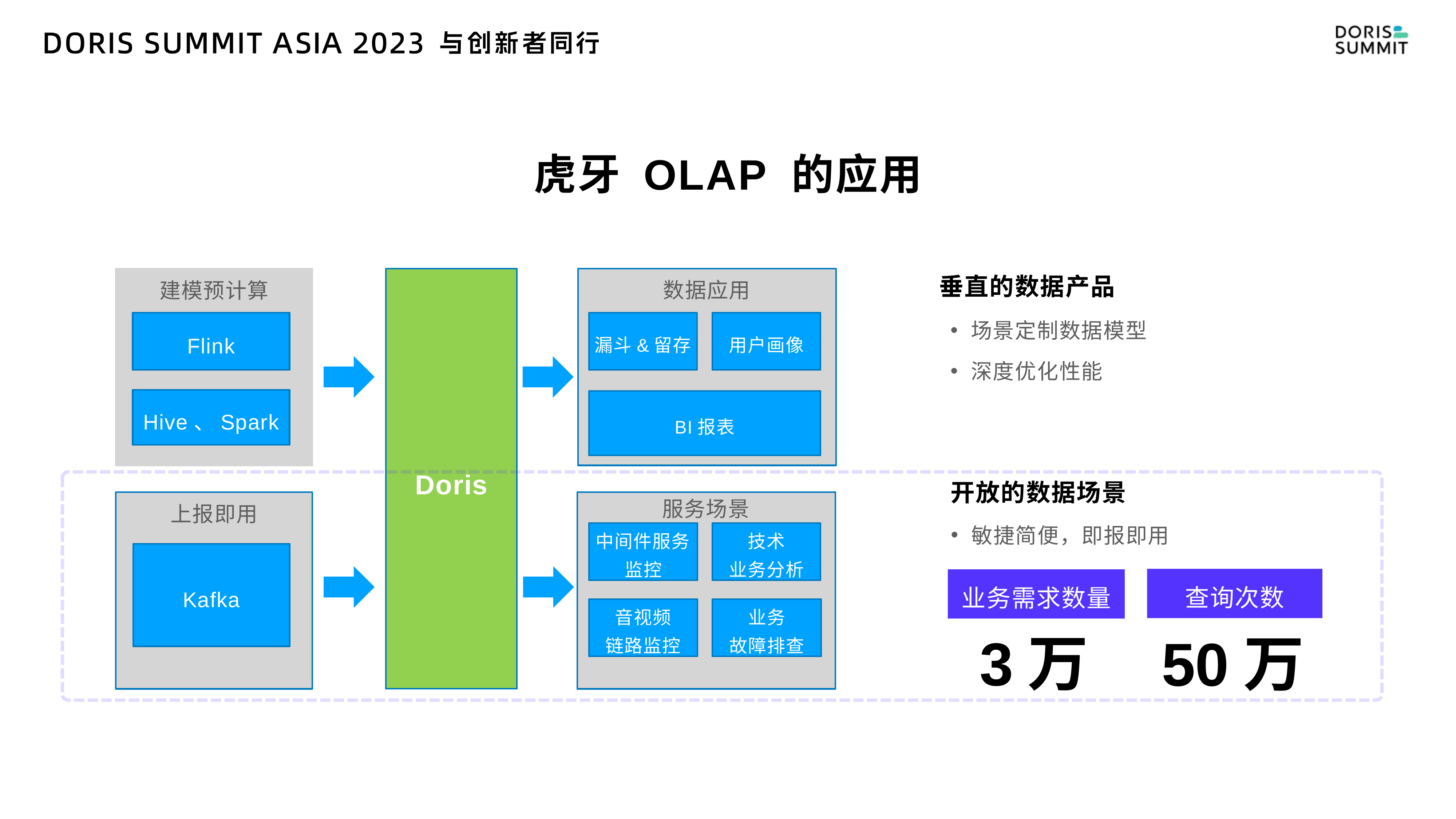

# 虎牙 OLAP 的应用
数据应用
建模预计算
垂直的数据产品

Doris
场景定制数据模型
深度优化性能
Flink
漏斗&留存
用户画像

Hive、Spark
BI报表

开放的数据场景
上报即用
服务场景

敏捷简便，即报即用

中间件服务监控
技术
业务分析
Kafka

查询次数
业务需求数量
业务
故障排查
音视频
链路监控
3万
50万